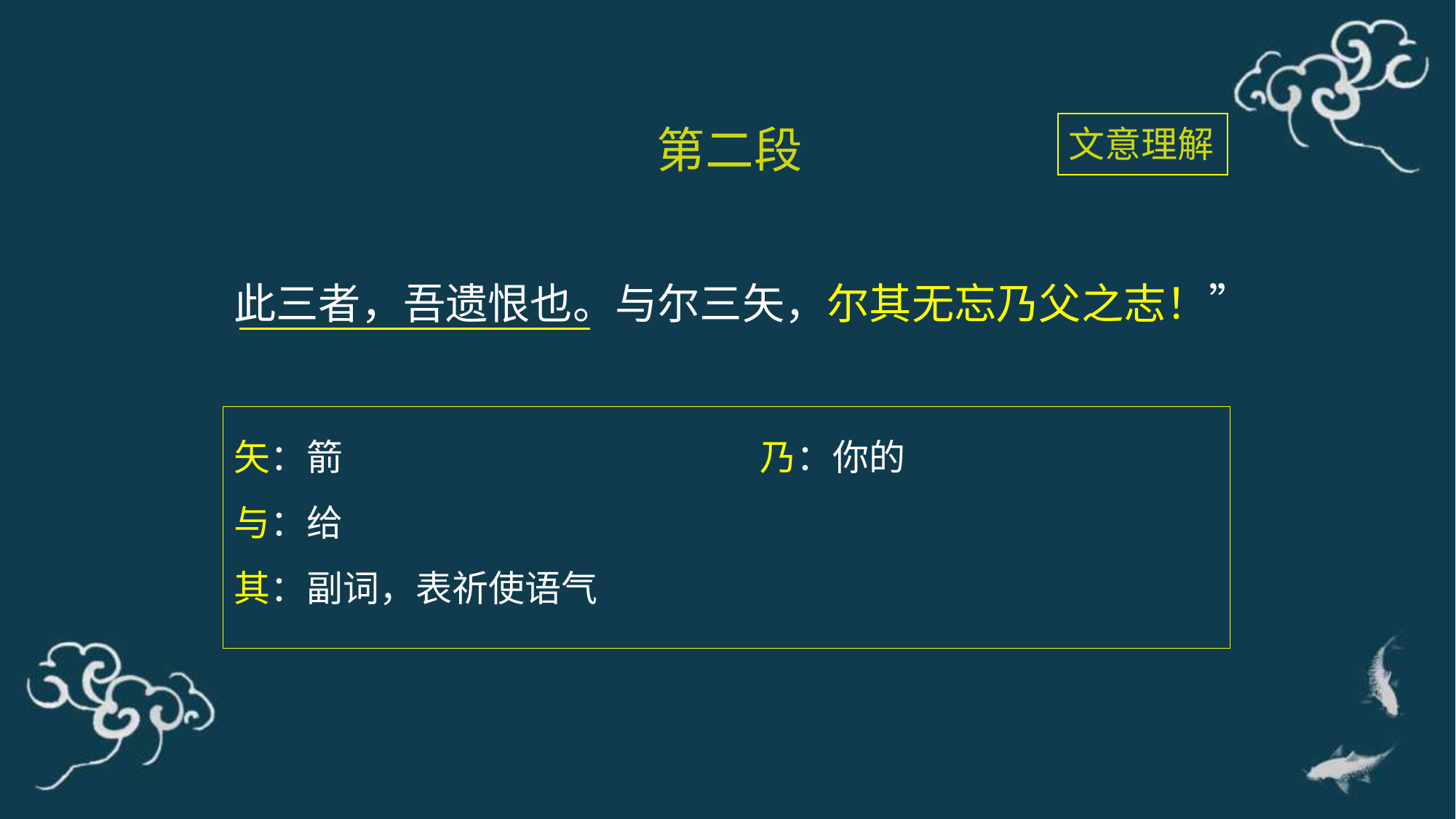

第二段

文意理解
此三者，吾遗恨也。与尔三矢，尔其无忘乃父之志！”
矢：箭
与：给
其：副词，表祈使语气
   乃：你的